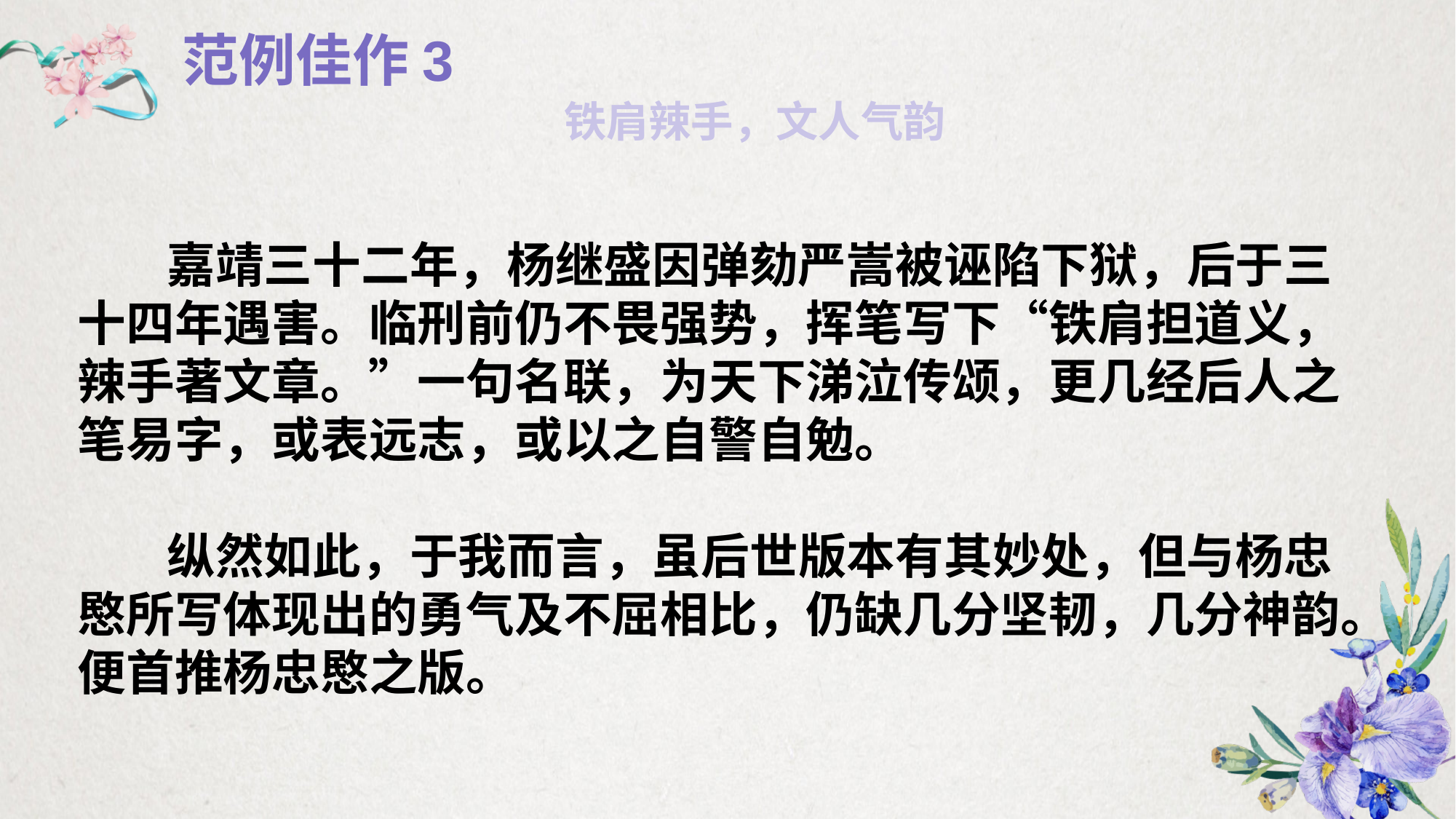

范例佳作3
       铁肩辣手，文人气韵

       嘉靖三十二年，杨继盛因弹劾严嵩被诬陷下狱，后于三十四年遇害。临刑前仍不畏强势，挥笔写下“铁肩担道义，辣手著文章。”一句名联，为天下涕泣传颂，更几经后人之笔易字，或表远志，或以之自警自勉。

       纵然如此，于我而言，虽后世版本有其妙处，但与杨忠愍所写体现出的勇气及不屈相比，仍缺几分坚韧，几分神韵。便首推杨忠愍之版。